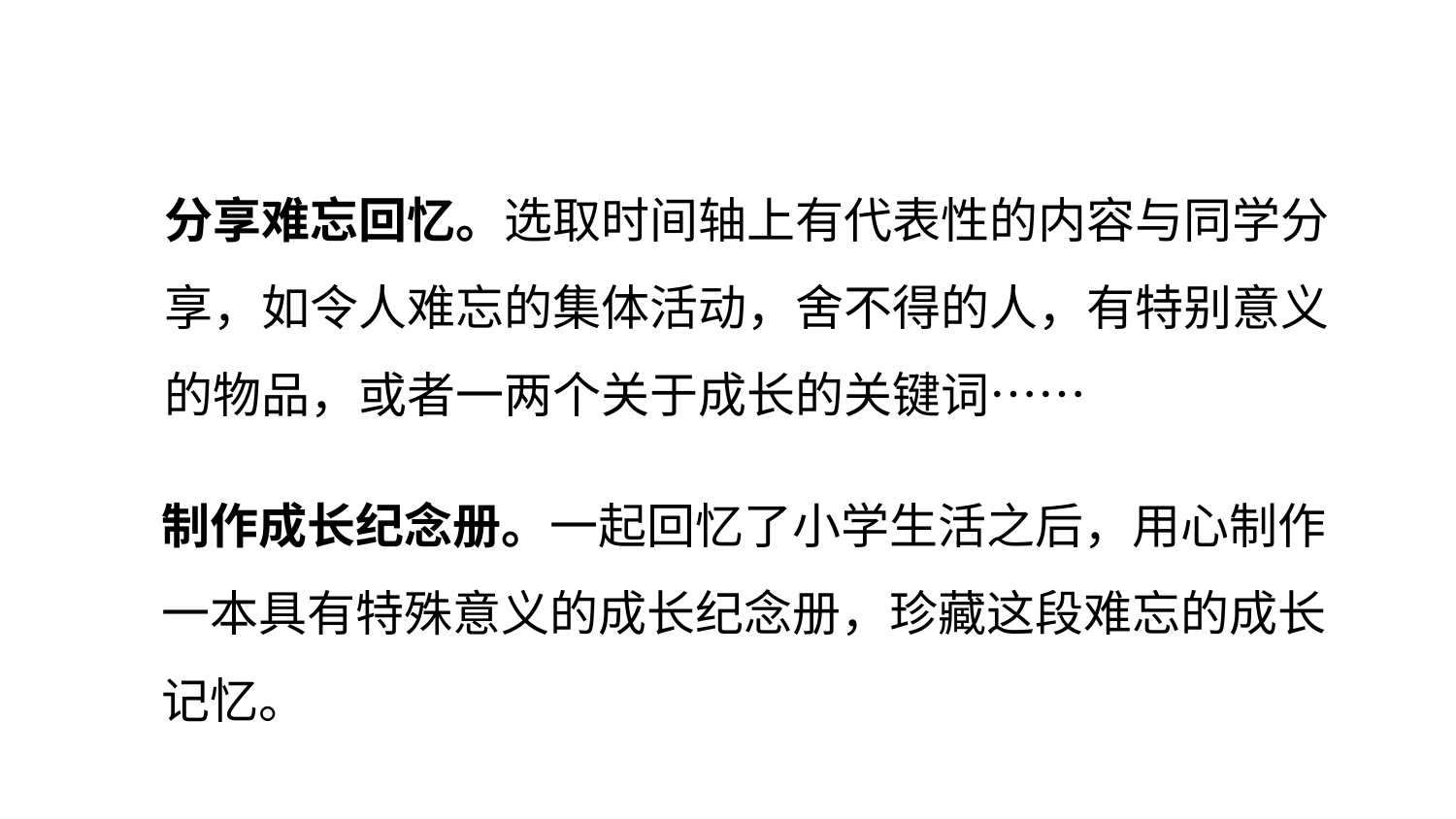

分享难忘回忆。选取时间轴上有代表性的内容与同学分享，如令人难忘的集体活动，舍不得的人，有特别意义的物品，或者一两个关于成长的关键词……
制作成长纪念册。一起回忆了小学生活之后，用心制作一本具有特殊意义的成长纪念册，珍藏这段难忘的成长记忆。